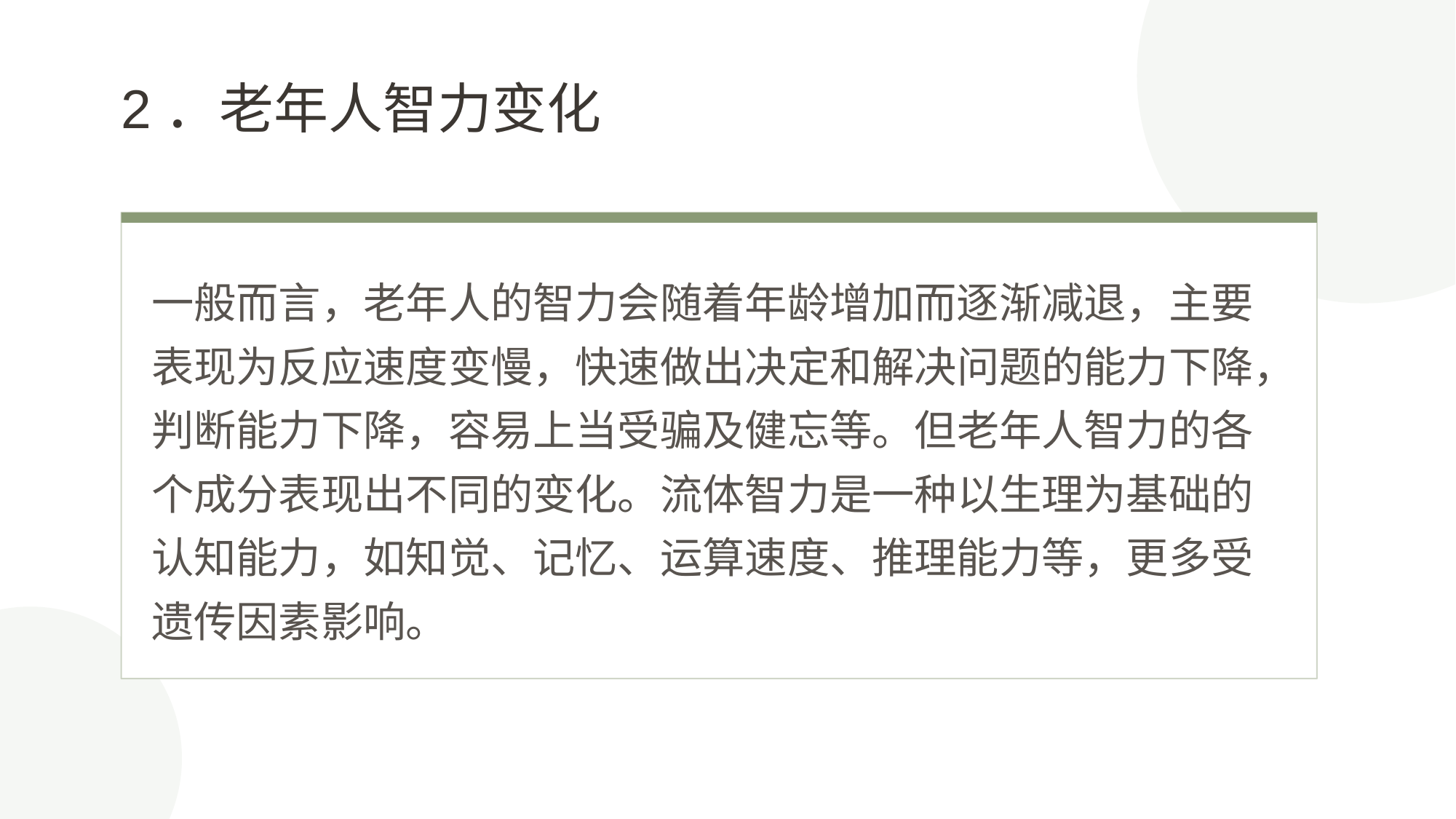

2．老年人智力变化

一般而言，老年人的智力会随着年龄增加而逐渐减退，主要表现为反应速度变慢，快速做出决定和解决问题的能力下降，判断能力下降，容易上当受骗及健忘等。但老年人智力的各个成分表现出不同的变化。流体智力是一种以生理为基础的认知能力，如知觉、记忆、运算速度、推理能力等，更多受遗传因素影响。